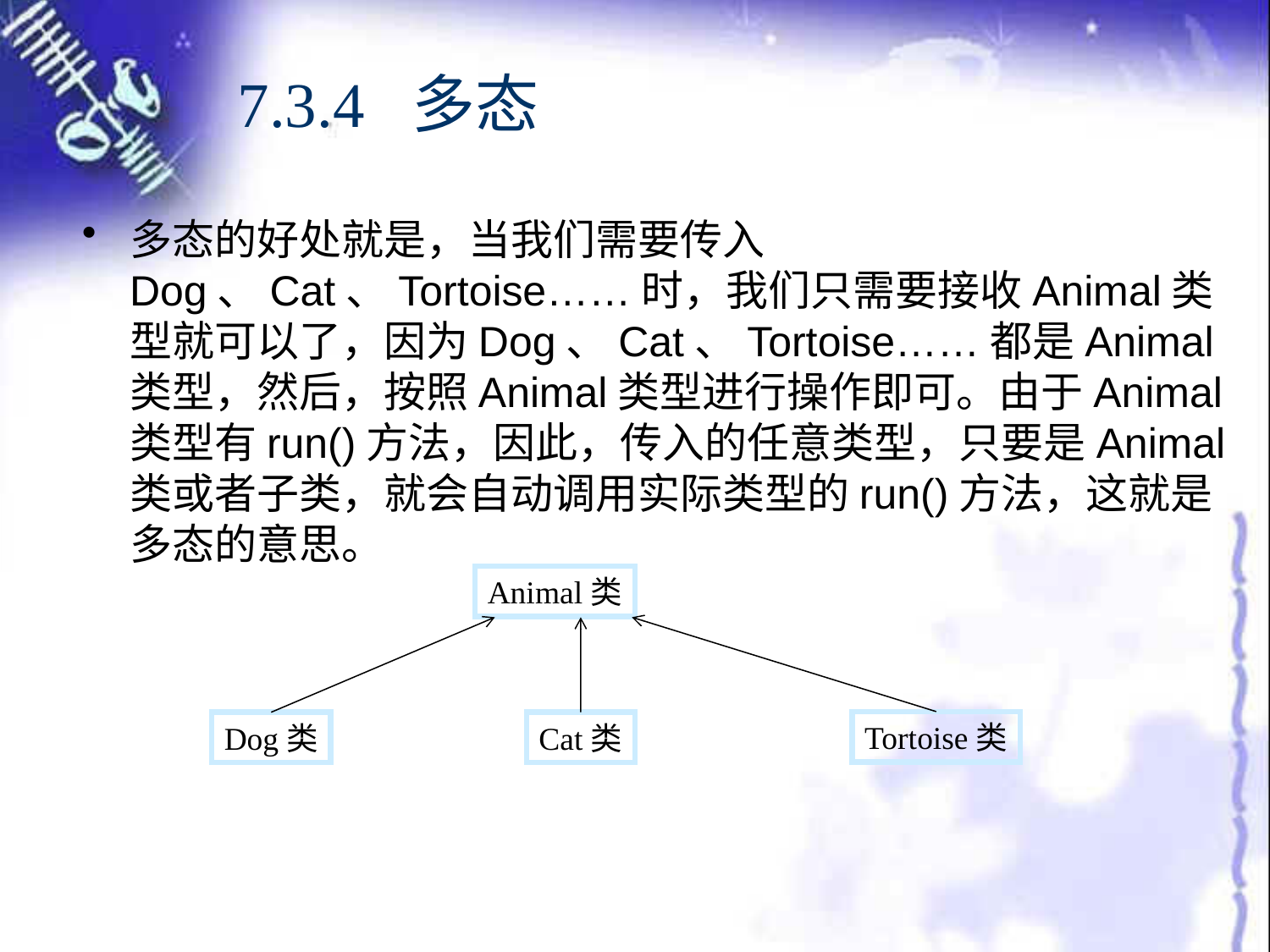

# 7.3.4  多态
多态的好处就是，当我们需要传入Dog、Cat、Tortoise……时，我们只需要接收Animal类型就可以了，因为Dog、Cat、Tortoise……都是Animal类型，然后，按照Animal类型进行操作即可。由于Animal类型有run()方法，因此，传入的任意类型，只要是Animal类或者子类，就会自动调用实际类型的run()方法，这就是多态的意思。

Animal类
Tortoise类
Dog类
Cat类